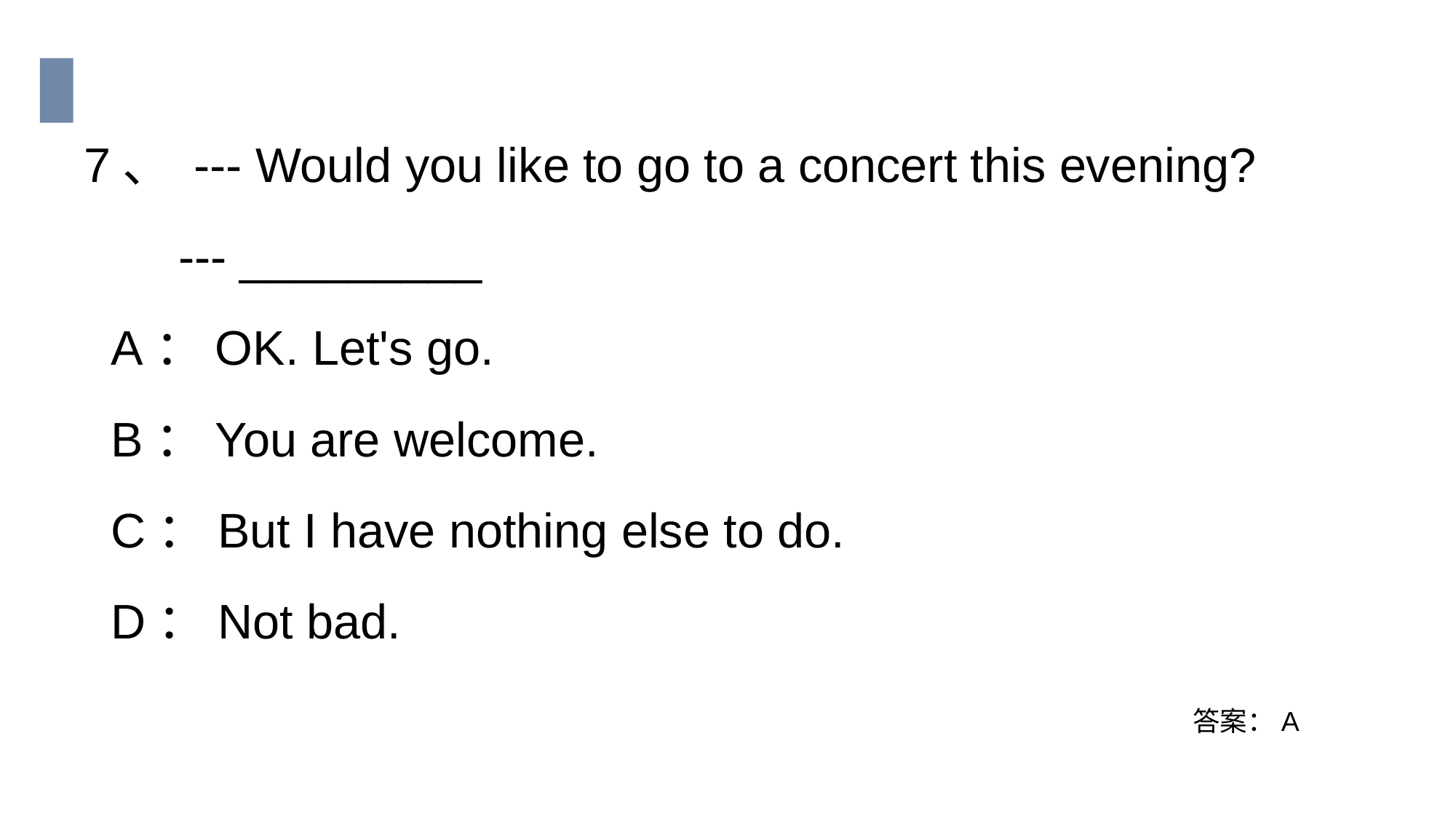

7、 --- Would you like to go to a concert this evening?
       --- _________
  A：OK. Let's go.
  B：You are welcome.
  C：But I have nothing else to do.
  D：Not bad.

答案：A